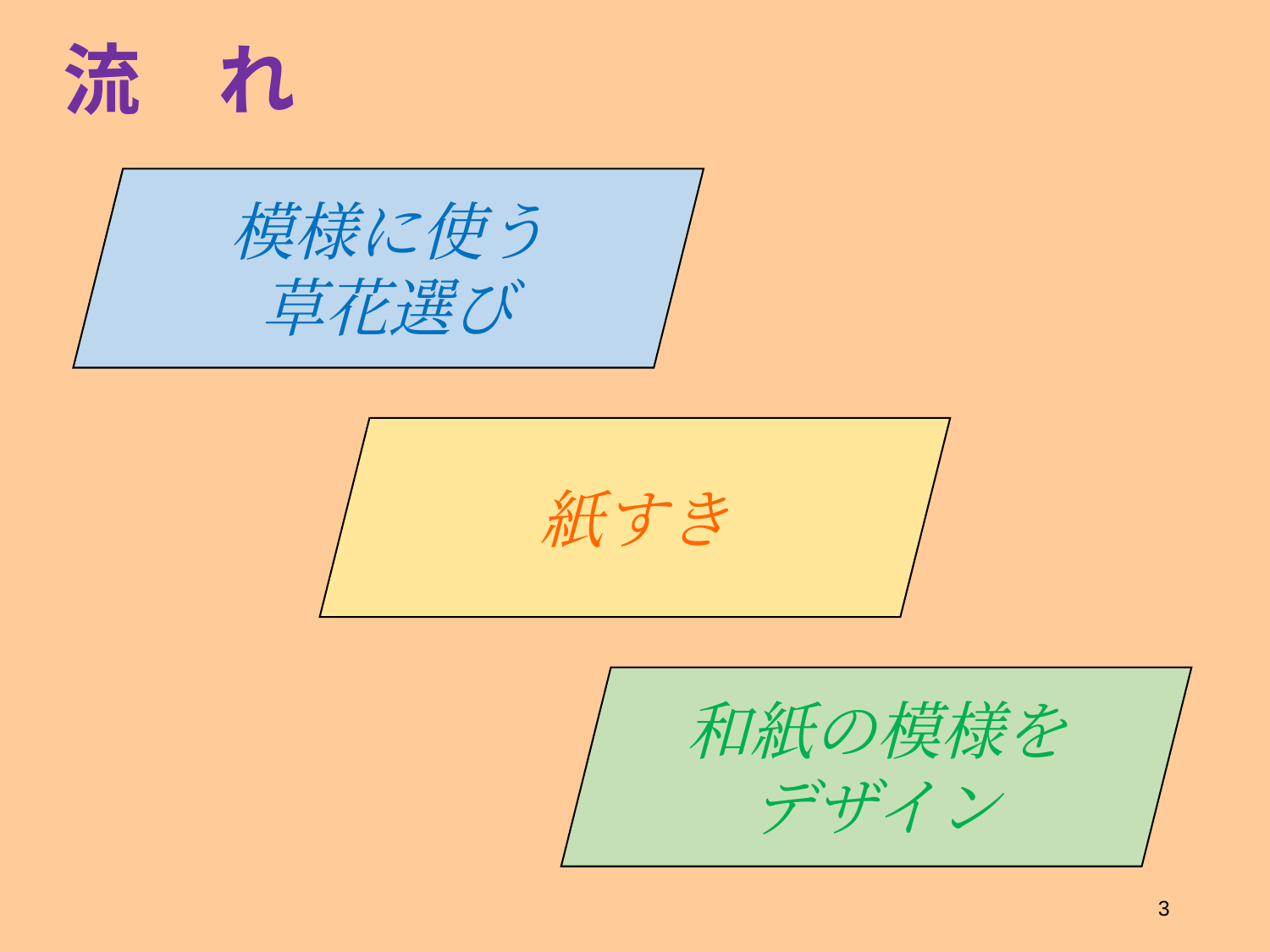

流　れ
模様に使う
草花選び
紙すき
和紙の模様を
デザイン
3